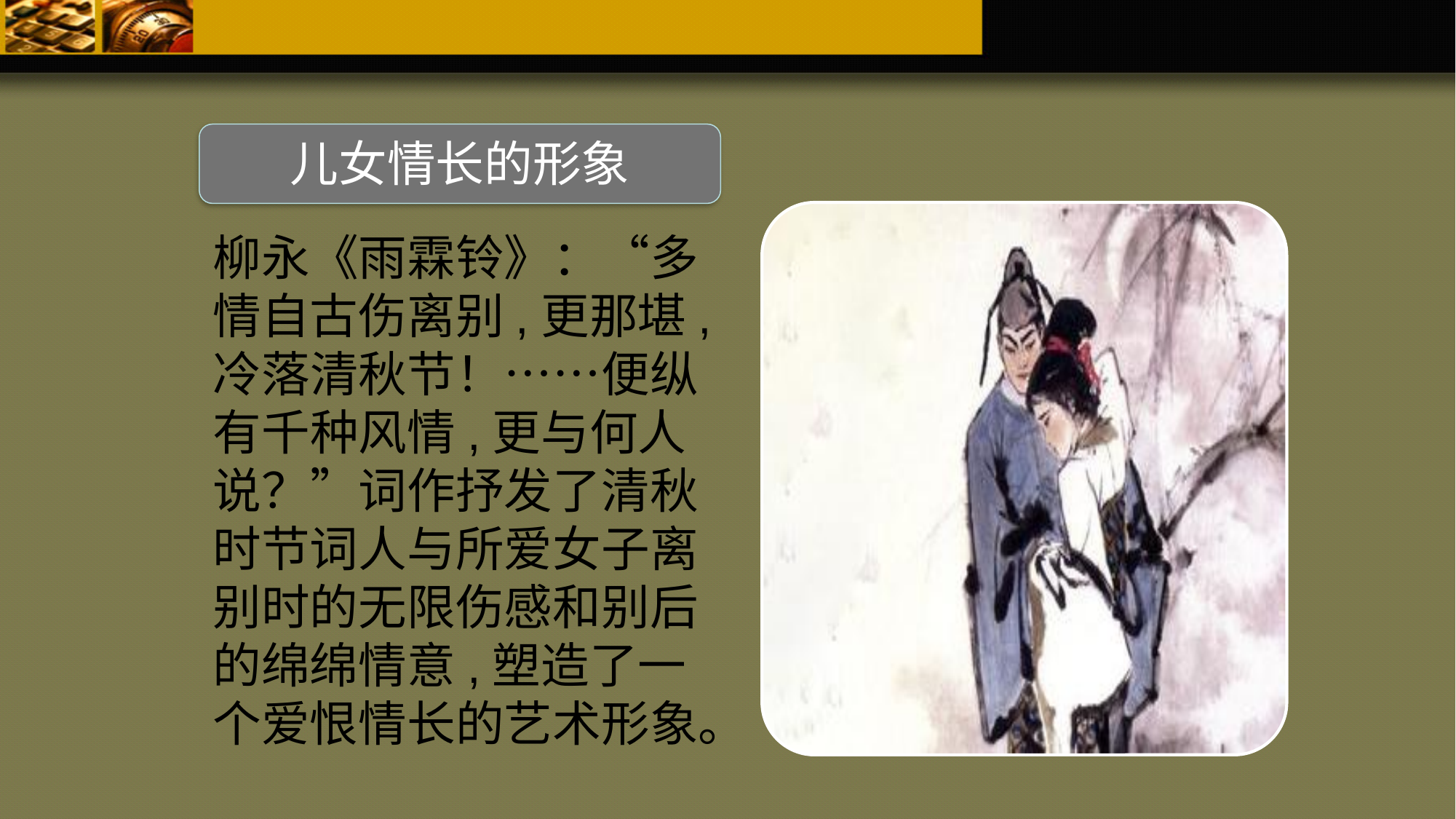

儿女情长的形象

柳永《雨霖铃》：“多情自古伤离别,更那堪,冷落清秋节！……便纵有千种风情,更与何人说？”词作抒发了清秋时节词人与所爱女子离别时的无限伤感和别后的绵绵情意,塑造了一个爱恨情长的艺术形象。